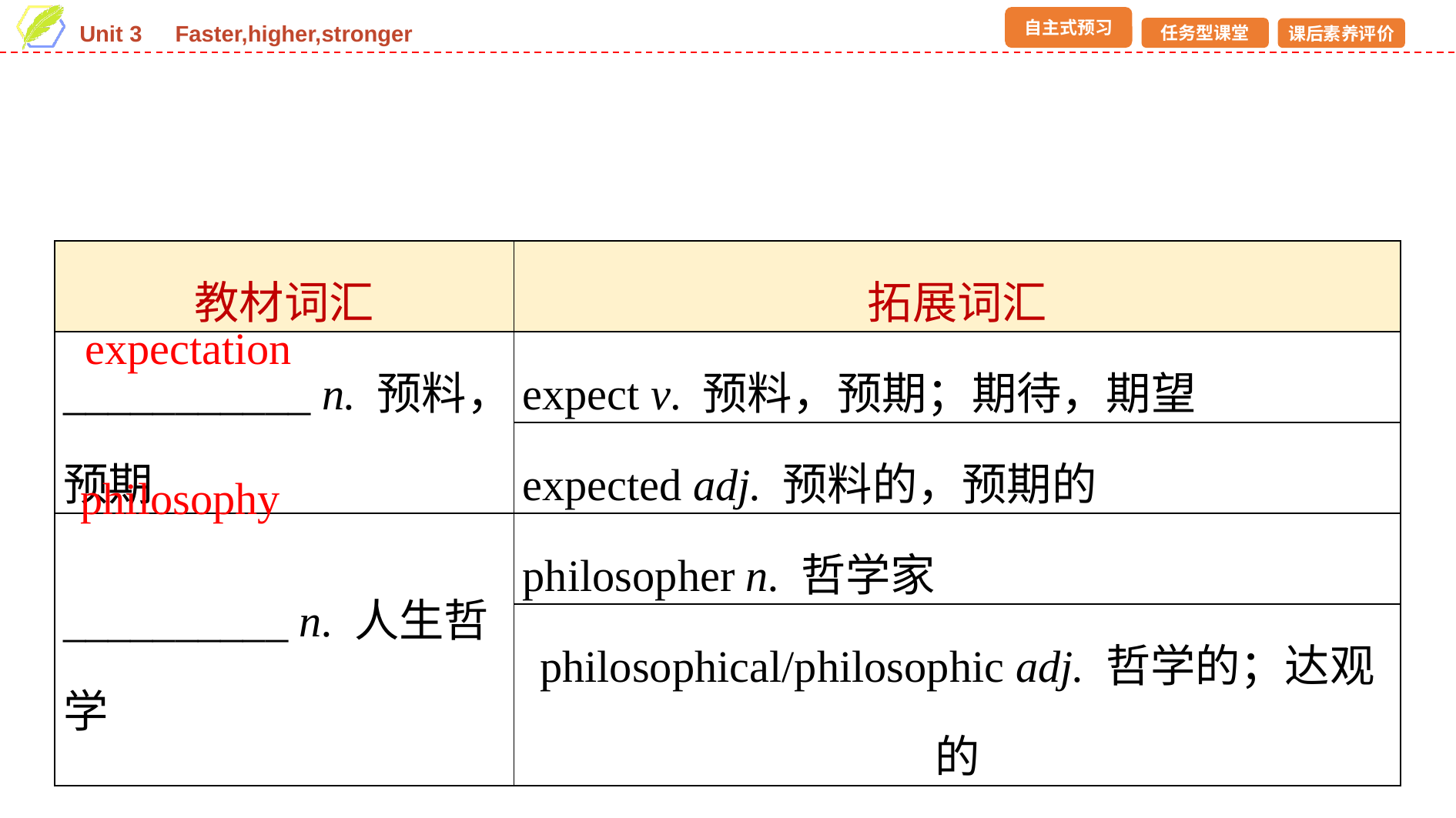

| 教材词汇 | 拓展词汇 |
| --- | --- |
| \_\_\_\_\_\_\_\_\_\_\_ n. 预料，预期 | expect v. 预料，预期；期待，期望 |
|  | expected adj. 预料的，预期的 |
| \_\_\_\_\_\_\_\_\_\_ n. 人生哲学 | philosopher n. 哲学家 |
|  | philosophical/philosophic adj. 哲学的；达观的 |
expectation
philosophy